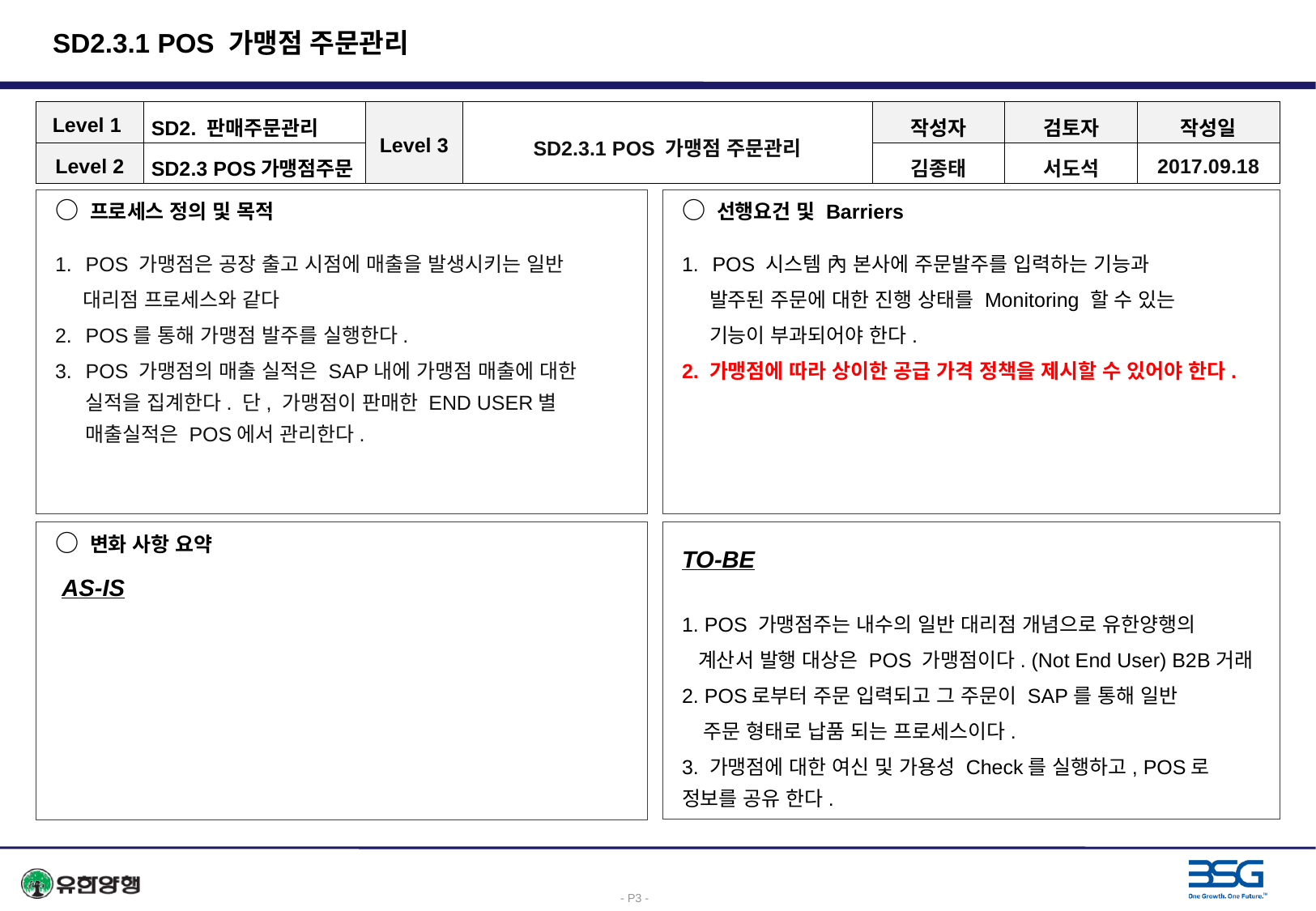

# SD2.3.1 POS 가맹점 주문관리
| Level 1 | SD2. 판매주문관리 | Level 3 | SD2.3.1 POS 가맹점 주문관리 | 작성자 | 검토자 | 작성일 |
| --- | --- | --- | --- | --- | --- | --- |
| Level 2 | SD2.3 POS가맹점주문 |  |  | 김종태 | 서도석 | 2017.09.18 |
○ 프로세스 정의 및 목적

POS 가맹점은 공장 출고 시점에 매출을 발생시키는 일반
    대리점 프로세스와 같다
POS를 통해 가맹점 발주를 실행한다.
POS 가맹점의 매출 실적은 SAP내에 가맹점 매출에 대한 실적을 집계한다. 단, 가맹점이 판매한 END USER별 매출실적은 POS에서 관리한다.
○ 선행요건 및 Barriers

POS 시스템 內 본사에 주문발주를 입력하는 기능과
    발주된 주문에 대한 진행 상태를 Monitoring 할 수 있는
    기능이 부과되어야 한다.
2. 가맹점에 따라 상이한 공급 가격 정책을 제시할 수 있어야 한다.
○ 변화 사항 요약

 AS-IS

TO-BE

1. POS 가맹점주는 내수의 일반 대리점 개념으로 유한양행의
  계산서 발행 대상은 POS 가맹점이다. (Not End User) B2B거래
2. POS로부터 주문 입력되고 그 주문이 SAP를 통해 일반
   주문 형태로 납품 되는 프로세스이다.
3. 가맹점에 대한 여신 및 가용성 Check를 실행하고, POS로 정보를 공유 한다.